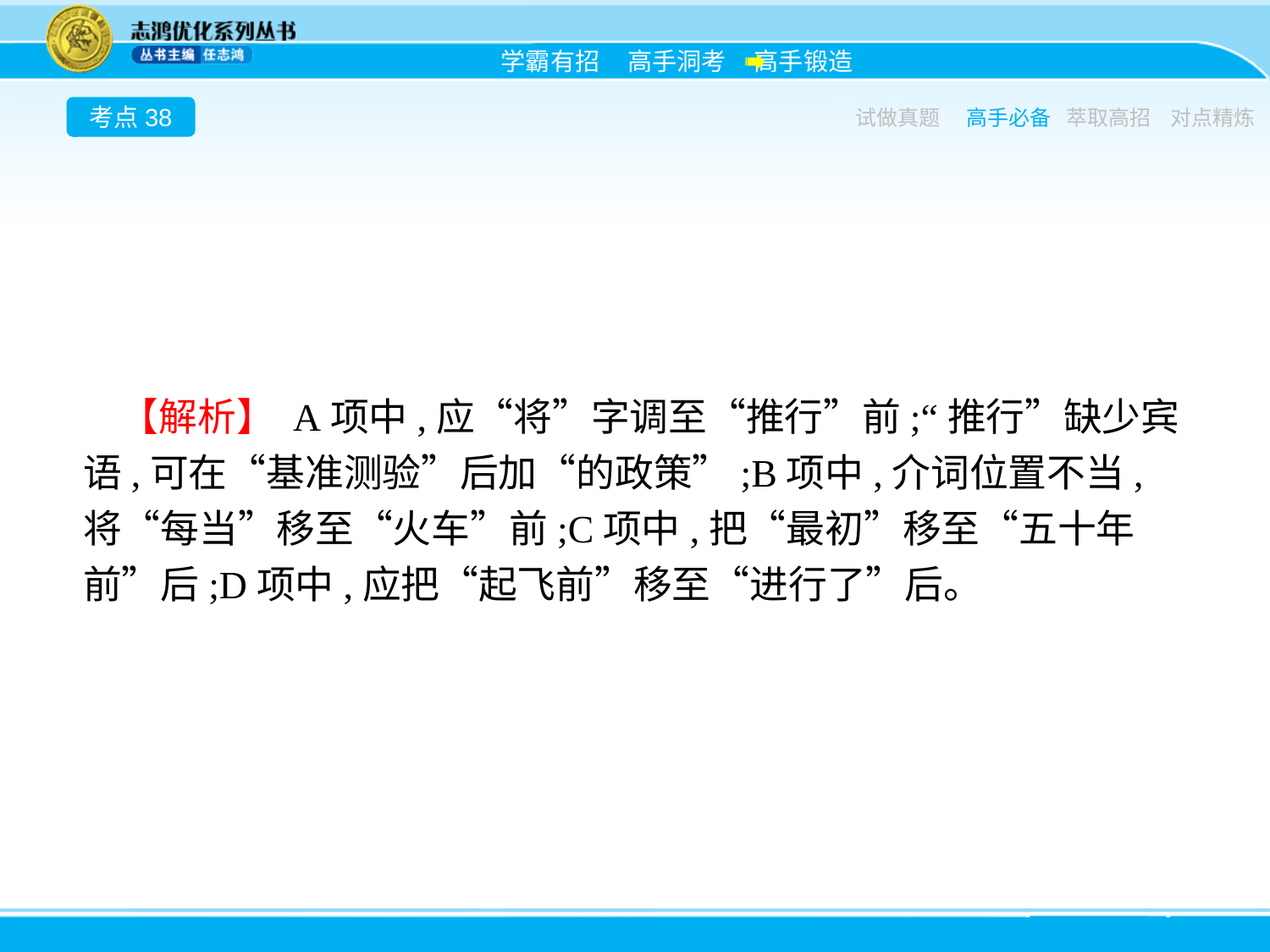

考点38
试做真题
高手必备
萃取高招
对点精炼
【解析】 A项中,应“将”字调至“推行”前;“推行”缺少宾语,可在“基准测验”后加“的政策”;B项中,介词位置不当,将“每当”移至“火车”前;C项中,把“最初”移至“五十年前”后;D项中,应把“起飞前”移至“进行了”后。